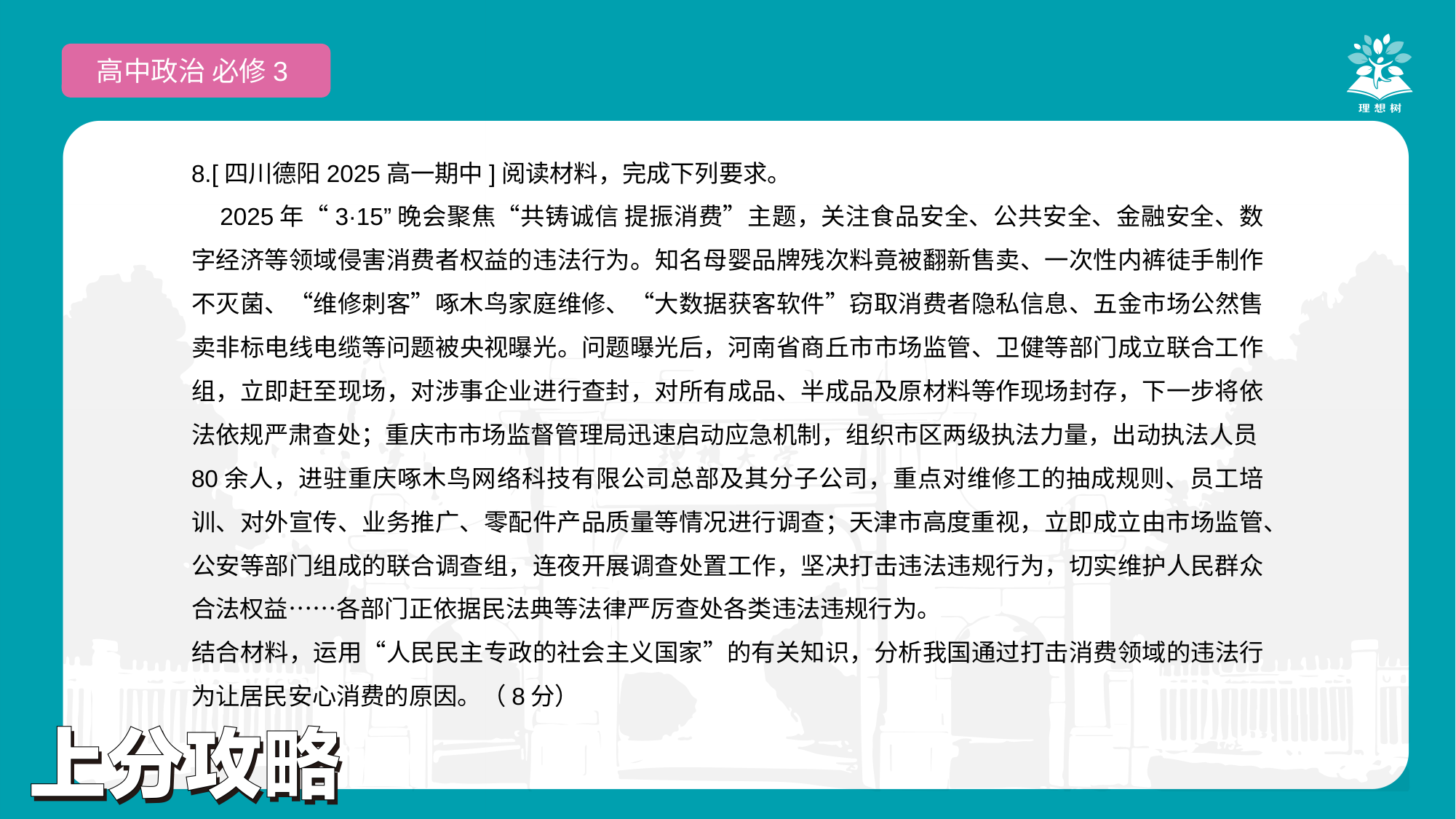

高中政治 必修3
8.[四川德阳2025高一期中]阅读材料，完成下列要求。
    2025年“3·15”晚会聚焦“共铸诚信 提振消费”主题，关注食品安全、公共安全、金融安全、数字经济等领域侵害消费者权益的违法行为。知名母婴品牌残次料竟被翻新售卖、一次性内裤徒手制作不灭菌、“维修刺客”啄木鸟家庭维修、“大数据获客软件”窃取消费者隐私信息、五金市场公然售卖非标电线电缆等问题被央视曝光。问题曝光后，河南省商丘市市场监管、卫健等部门成立联合工作组，立即赶至现场，对涉事企业进行查封，对所有成品、半成品及原材料等作现场封存，下一步将依法依规严肃查处；重庆市市场监督管理局迅速启动应急机制，组织市区两级执法力量，出动执法人员80余人，进驻重庆啄木鸟网络科技有限公司总部及其分子公司，重点对维修工的抽成规则、员工培训、对外宣传、业务推广、零配件产品质量等情况进行调查；天津市高度重视，立即成立由市场监管、公安等部门组成的联合调查组，连夜开展调查处置工作，坚决打击违法违规行为，切实维护人民群众合法权益……各部门正依据民法典等法律严厉查处各类违法违规行为。
结合材料，运用“人民民主专政的社会主义国家”的有关知识，分析我国通过打击消费领域的违法行为让居民安心消费的原因。（8分）